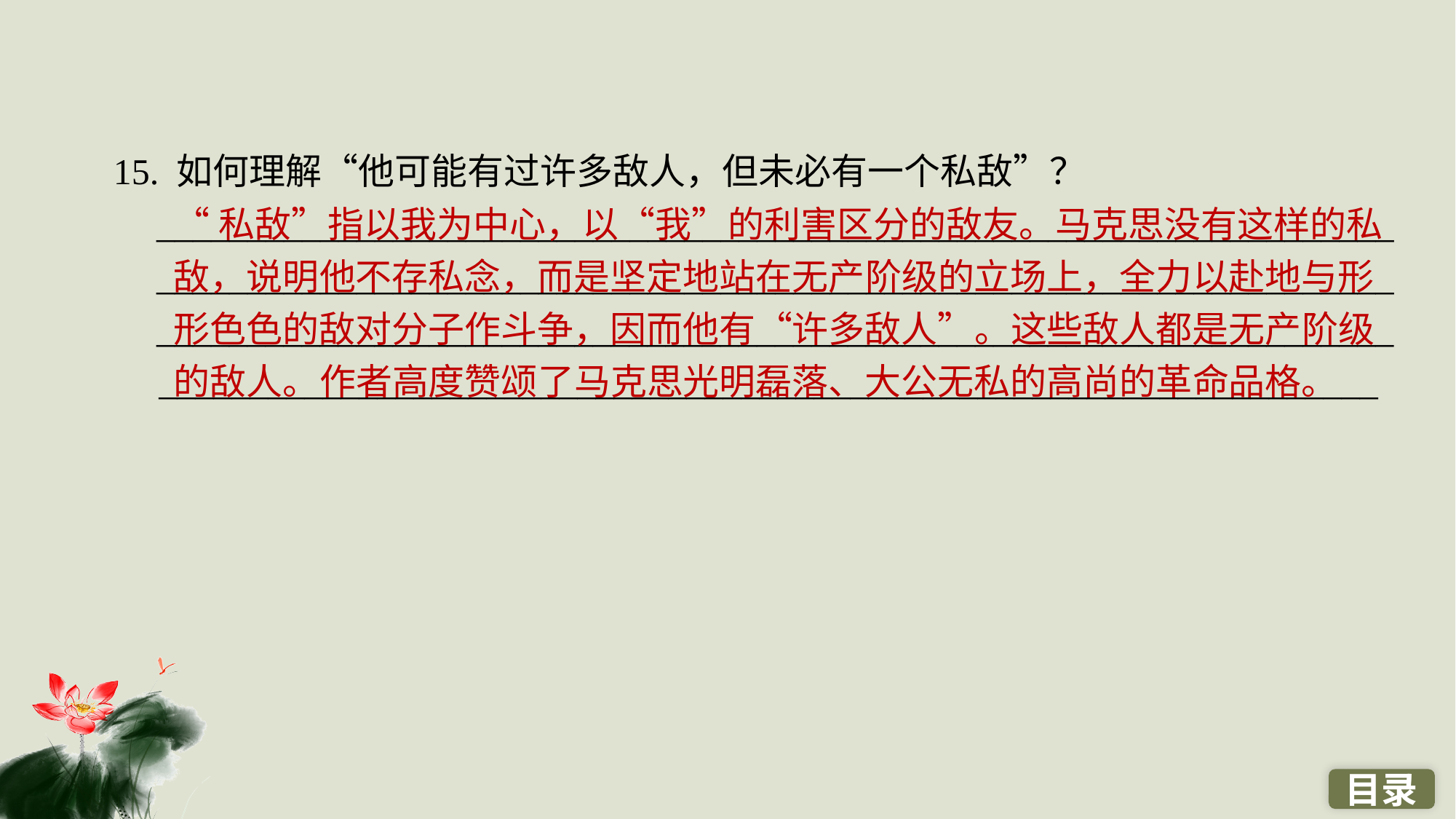

15. 如何理解“他可能有过许多敌人，但未必有一个私敌”？____________________________________________________________________________________________________________________________________________________________________________________________________________
     ___________________________________________________________________
“私敌”指以我为中心，以“我”的利害区分的敌友。马克思没有这样的私敌，说明他不存私念，而是坚定地站在无产阶级的立场上，全力以赴地与形形色色的敌对分子作斗争，因而他有“许多敌人”。这些敌人都是无产阶级的敌人。作者高度赞颂了马克思光明磊落、大公无私的高尚的革命品格。